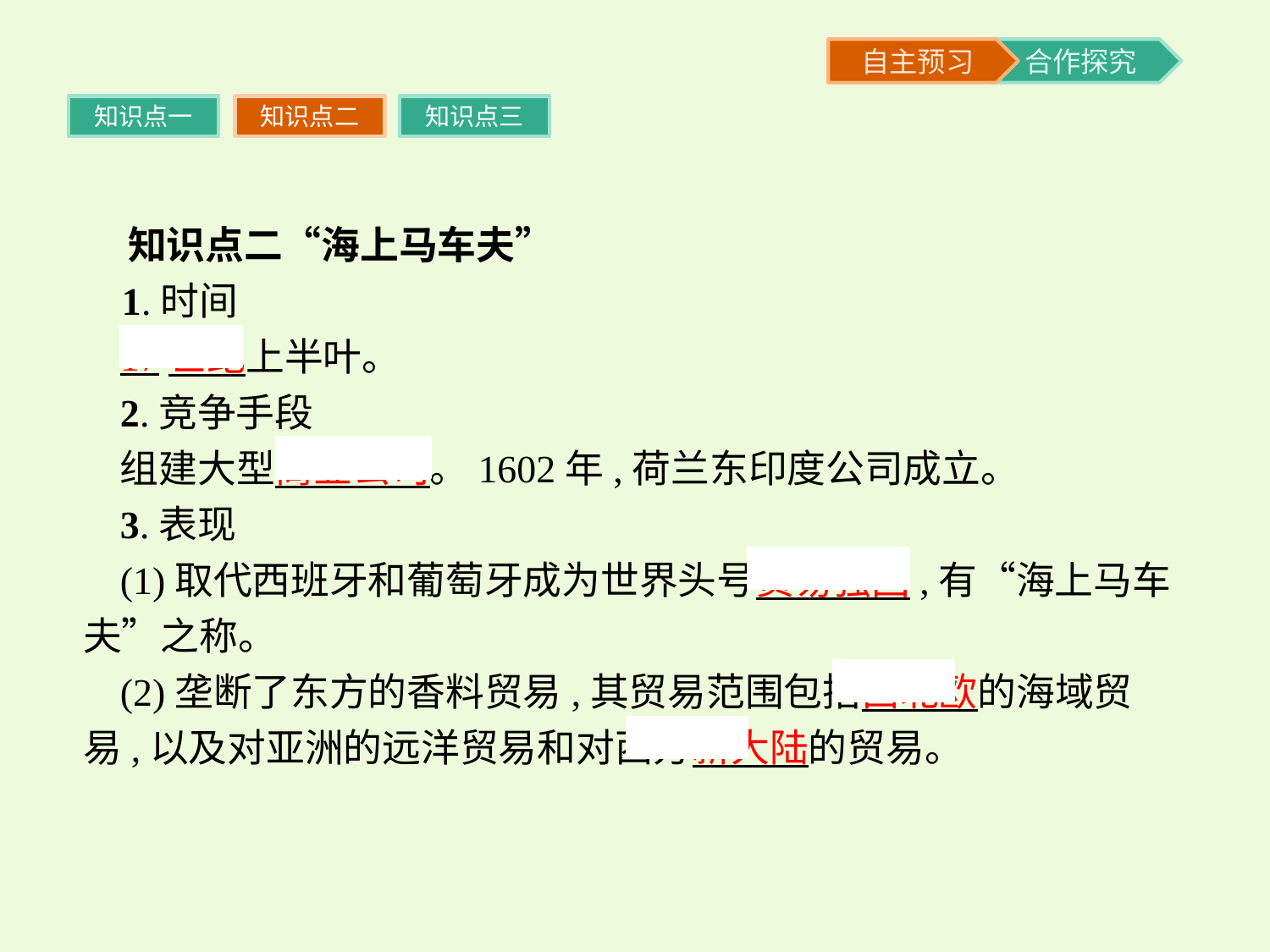

知识点一
知识点二
知识点三
    知识点二“海上马车夫”
    1.时间
17世纪上半叶。
2.竞争手段
组建大型商业公司。1602年,荷兰东印度公司成立。
3.表现
(1)取代西班牙和葡萄牙成为世界头号贸易强国,有“海上马车夫”之称。
(2)垄断了东方的香料贸易,其贸易范围包括西北欧的海域贸易,以及对亚洲的远洋贸易和对西方新大陆的贸易。